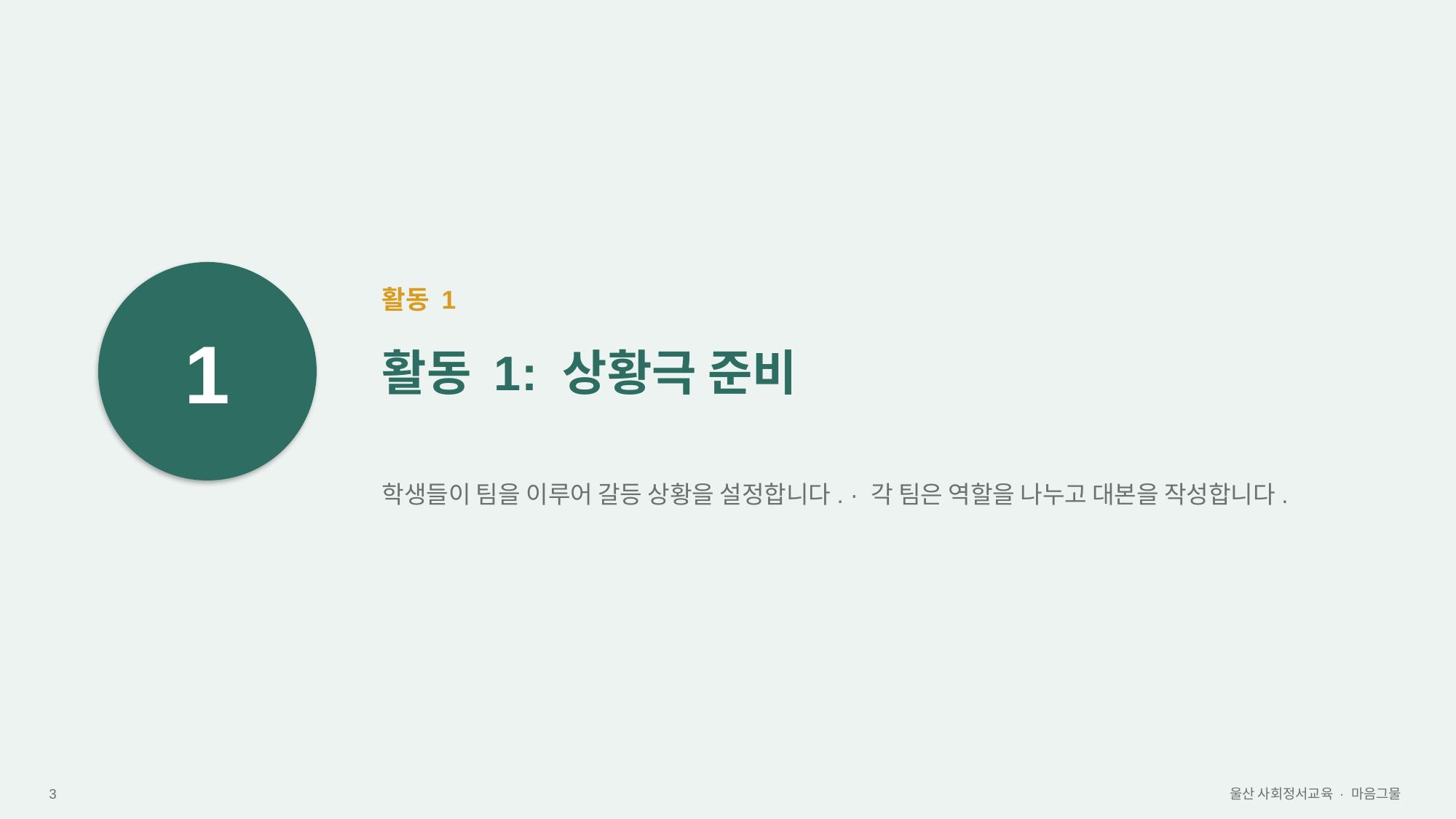

1
활동 1
활동 1: 상황극 준비
학생들이 팀을 이루어 갈등 상황을 설정합니다. · 각 팀은 역할을 나누고 대본을 작성합니다.
3
울산 사회정서교육 · 마음그물